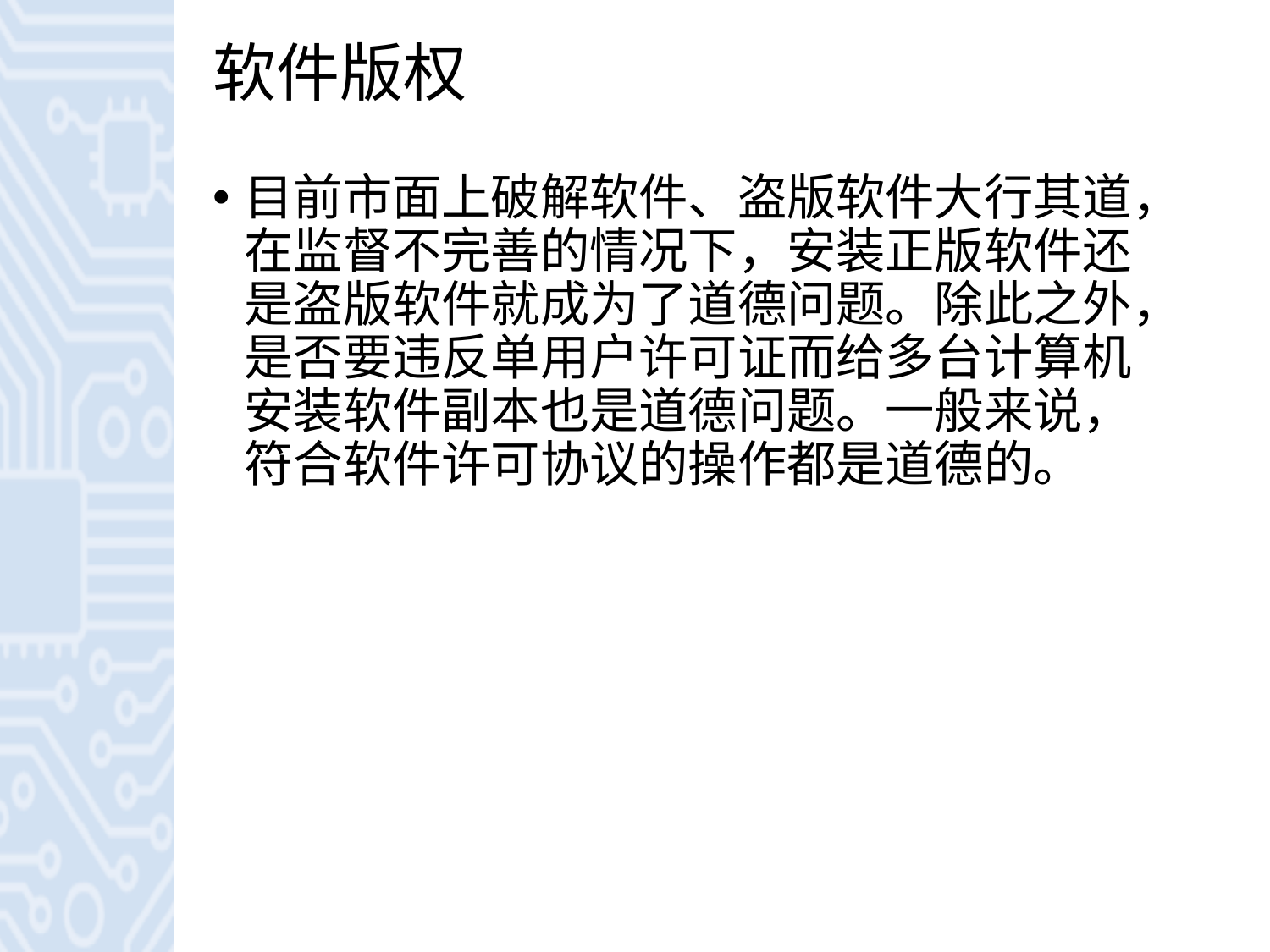

# 软件版权
目前市面上破解软件、盗版软件大行其道，在监督不完善的情况下，安装正版软件还是盗版软件就成为了道德问题。除此之外，是否要违反单用户许可证而给多台计算机安装软件副本也是道德问题。一般来说，符合软件许可协议的操作都是道德的。